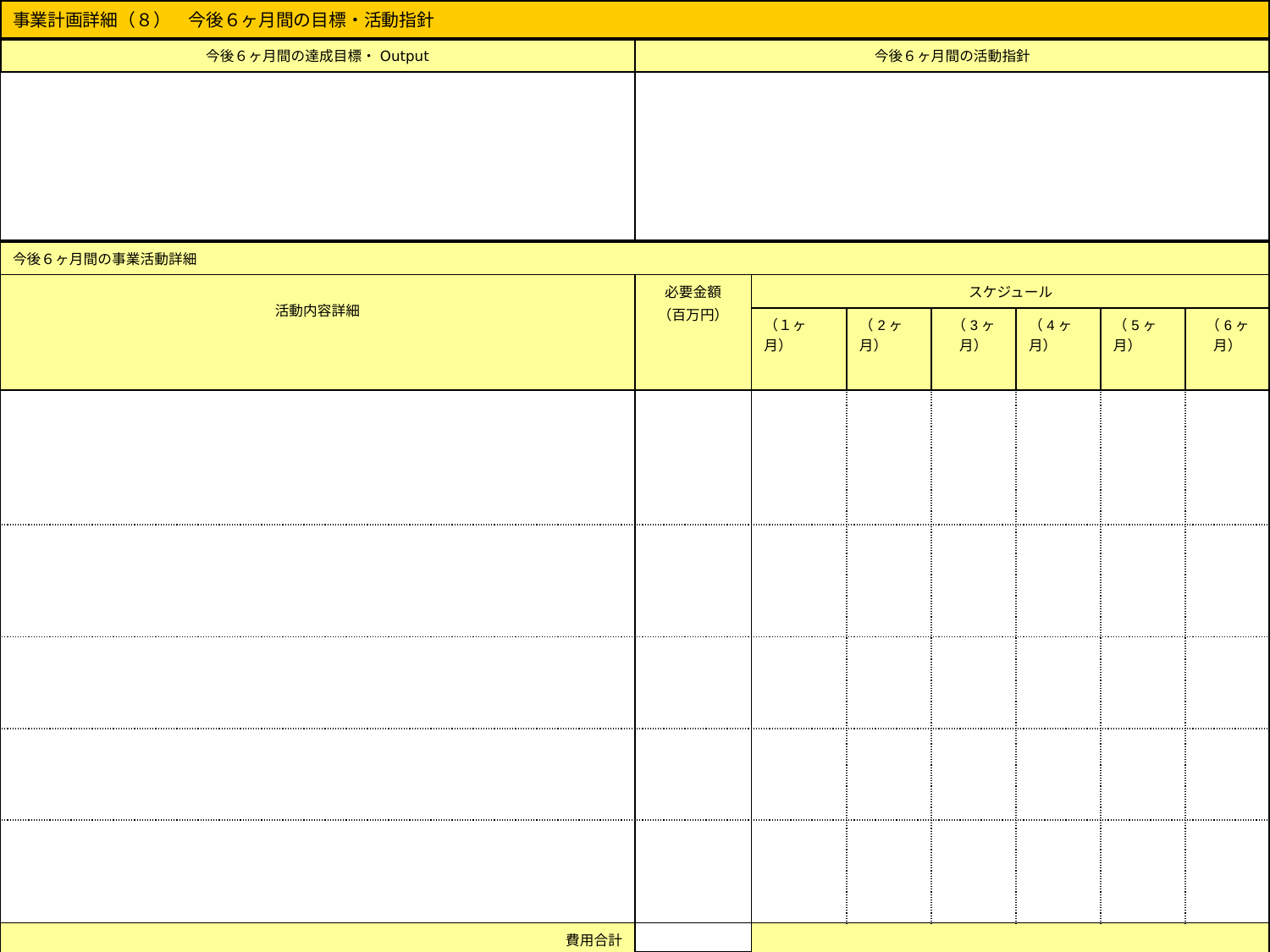

| 事業計画詳細（８）　今後６ヶ月間の目標・活動指針 |  |  |  |  |  |  |  |
| --- | --- | --- | --- | --- | --- | --- | --- |
| 今後６ヶ月間の達成目標・Output | 今後６ヶ月間の活動指針 |  |  |  |  |  |  |
|  |  |  |  |  |  |  |  |
| 今後６ヶ月間の事業活動詳細 |  |  |  |  |  |  |  |
| 活動内容詳細 | 必要金額 （百万円） | スケジュール |  |  |  |  |  |
|  |  | （１ヶ月） | （2ヶ月） | （3ヶ月） | （4ヶ月） | （5ヶ月） | （6ヶ月） |
|  |  |  |  |  |  |  |  |
|  |  |  |  |  |  |  |  |
|  |  |  |  |  |  |  |  |
|  |  |  |  |  |  |  |  |
|  |  |  |  |  |  |  |  |
| 費用合計 |  |  |  |  |  |  |  |
(C)NVD株式会社
13